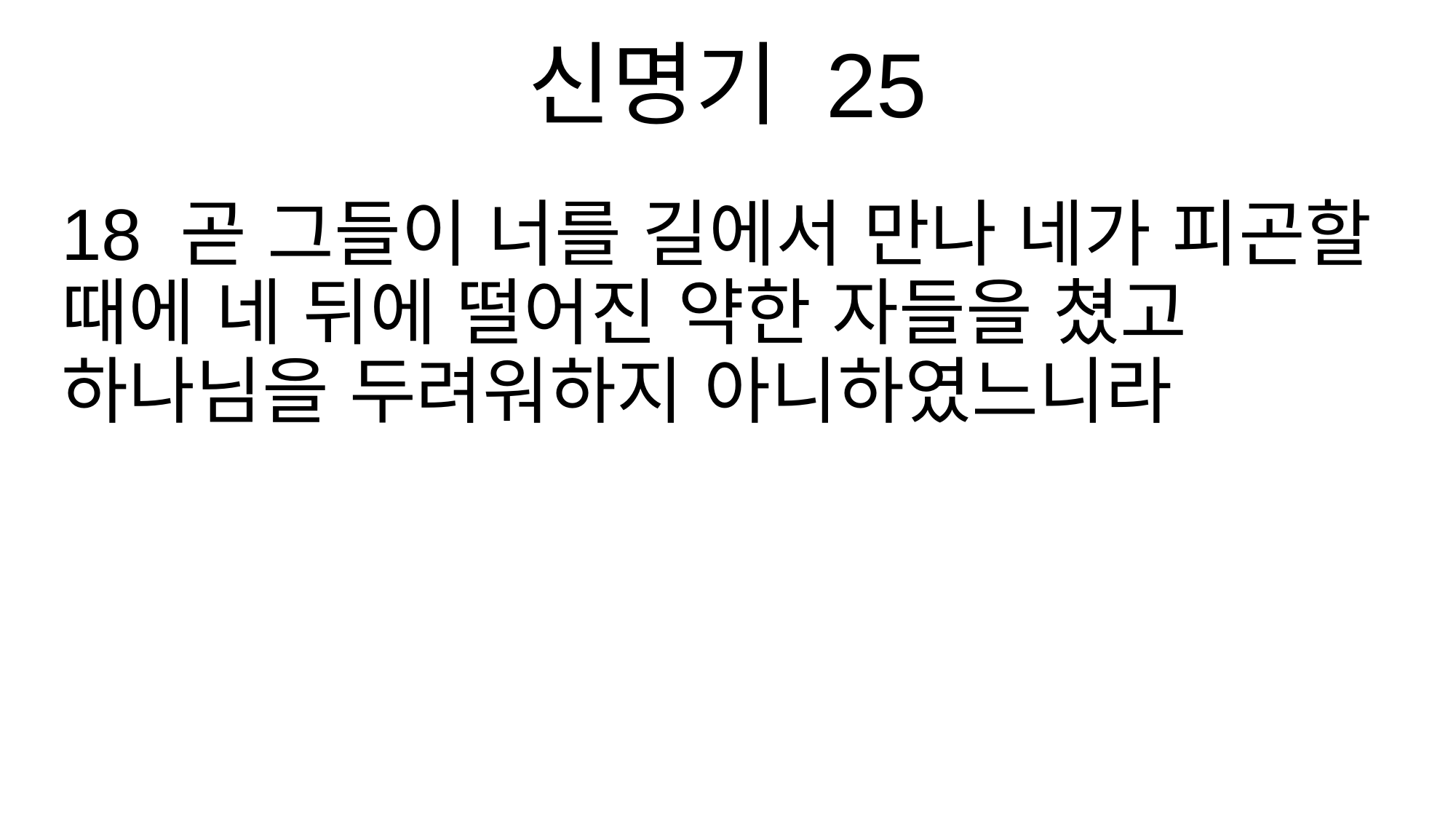

신명기 25
18 곧 그들이 너를 길에서 만나 네가 피곤할 때에 네 뒤에 떨어진 약한 자들을 쳤고 하나님을 두려워하지 아니하였느니라